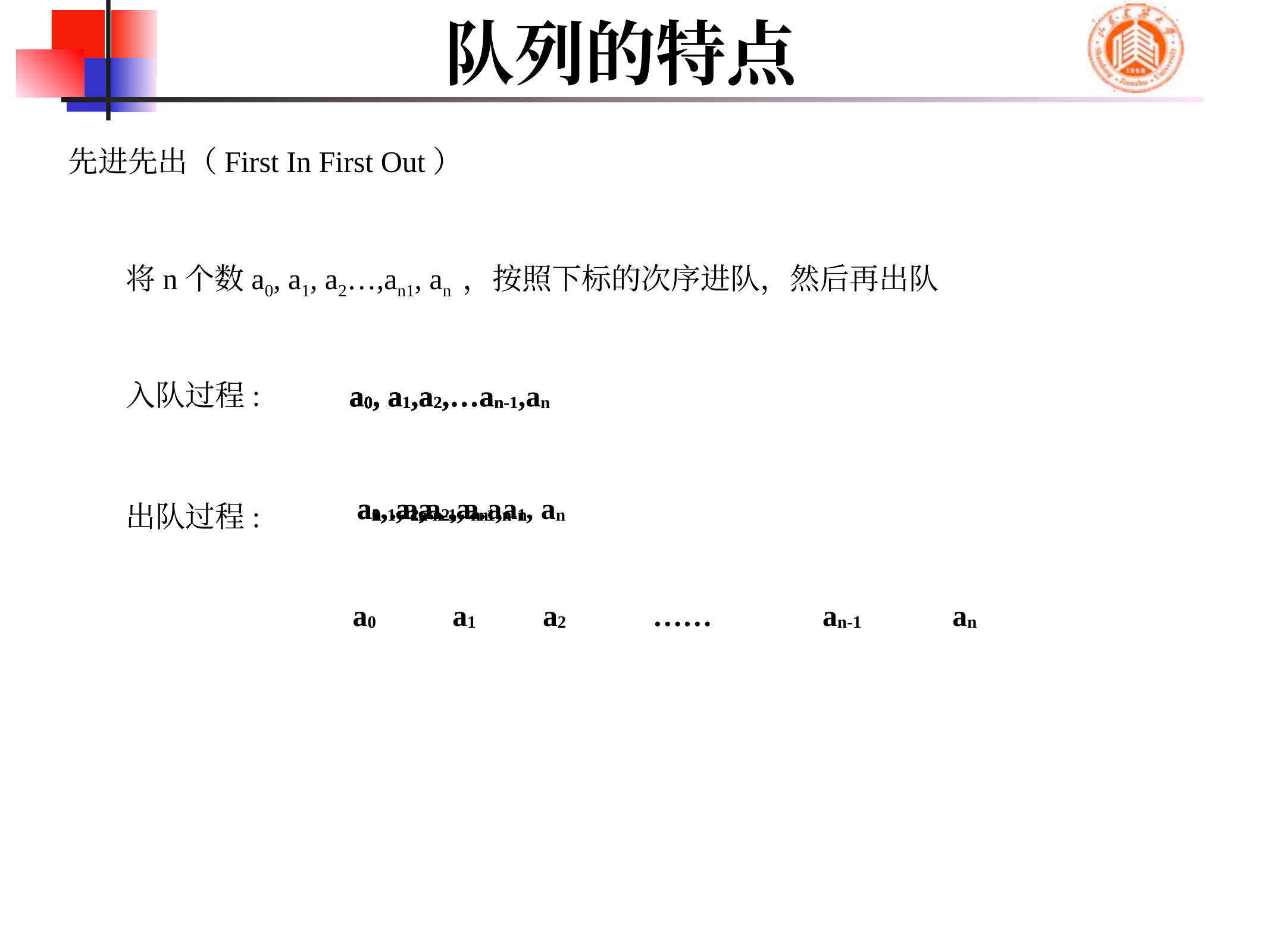

# 队列的特点
先进先出（First In First Out）
将n个数a0, a1, a2…,an1, an ，按照下标的次序进队，然后再出队
入队过程:
a0
a0, a1
a0, a1,a2,…
a0, a1,a2,…an-1
a0, a1,a2,…an-1,an
a1, a2,…an-1,an
a0, a1,a2,…an-1, an
a2,…an-1,an
an-1,an
an

出队过程:
a0
a1
a2
……
an-1
an